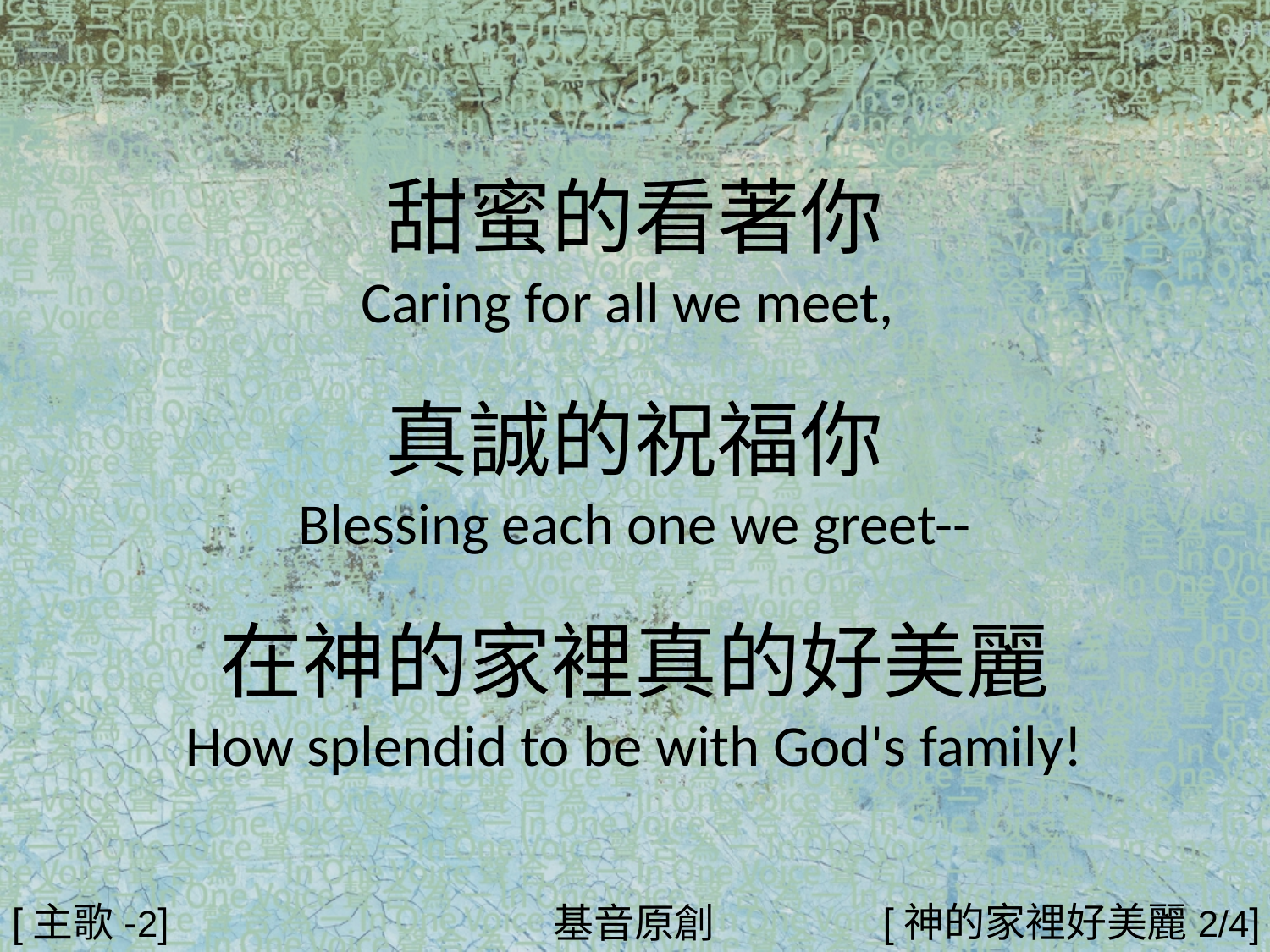

甜蜜的看著你
Caring for all we meet,

真誠的祝福你
Blessing each one we greet--

在神的家裡真的好美麗
How splendid to be with God's family!

#

[主歌-2]
[神的家裡好美麗2/4]
基音原創